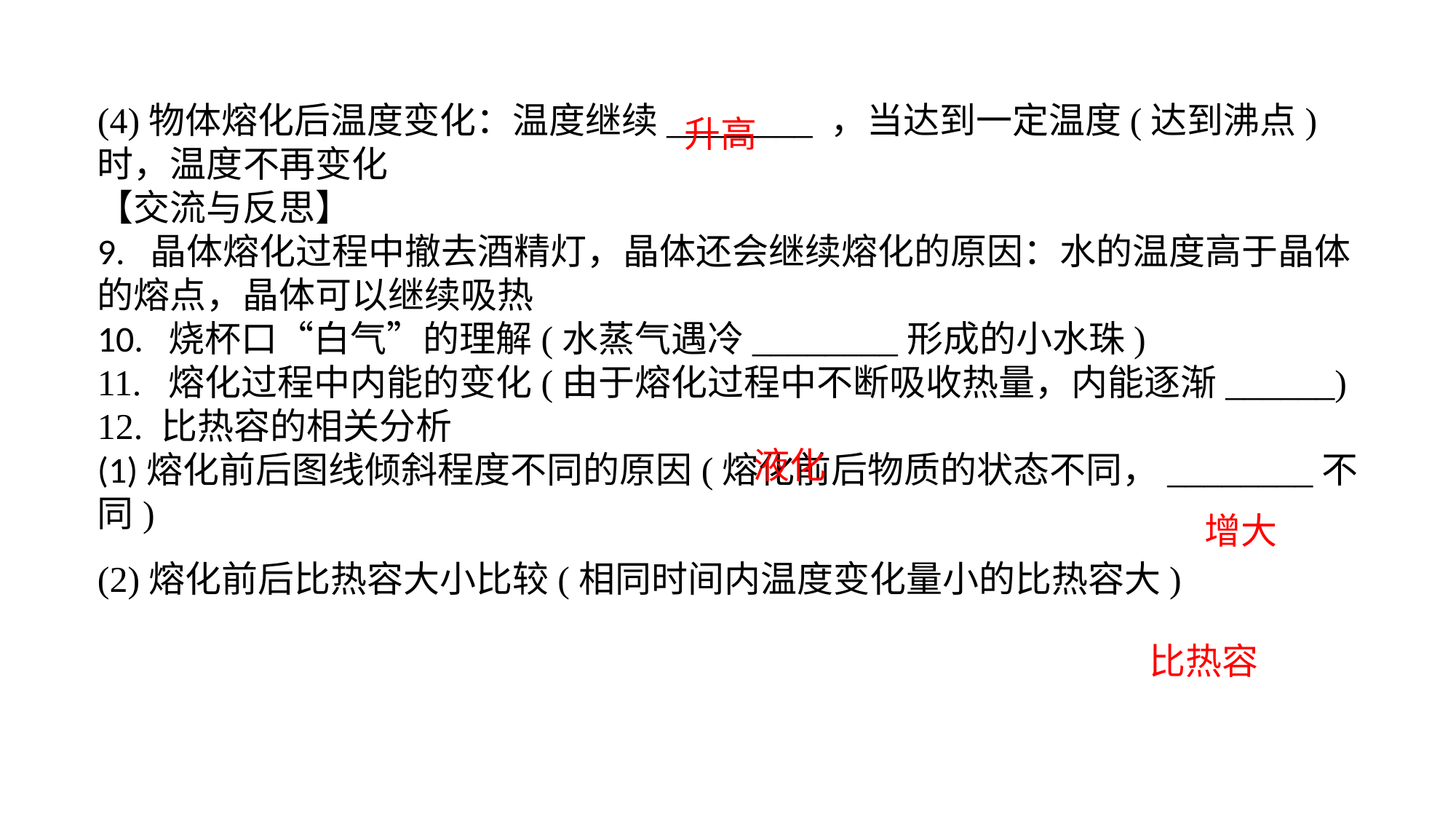

(4)物体熔化后温度变化：温度继续________ ，当达到一定温度(达到沸点)时，温度不再变化【交流与反思】9.  晶体熔化过程中撤去酒精灯，晶体还会继续熔化的原因：水的温度高于晶体的熔点，晶体可以继续吸热10.  烧杯口“白气”的理解(水蒸气遇冷________形成的小水珠)11.  熔化过程中内能的变化(由于熔化过程中不断吸收热量，内能逐渐______)12. 比热容的相关分析(1)熔化前后图线倾斜程度不同的原因(熔化前后物质的状态不同，________不同)(2)熔化前后比热容大小比较(相同时间内温度变化量小的比热容大)
升高
液化
增大
比热容